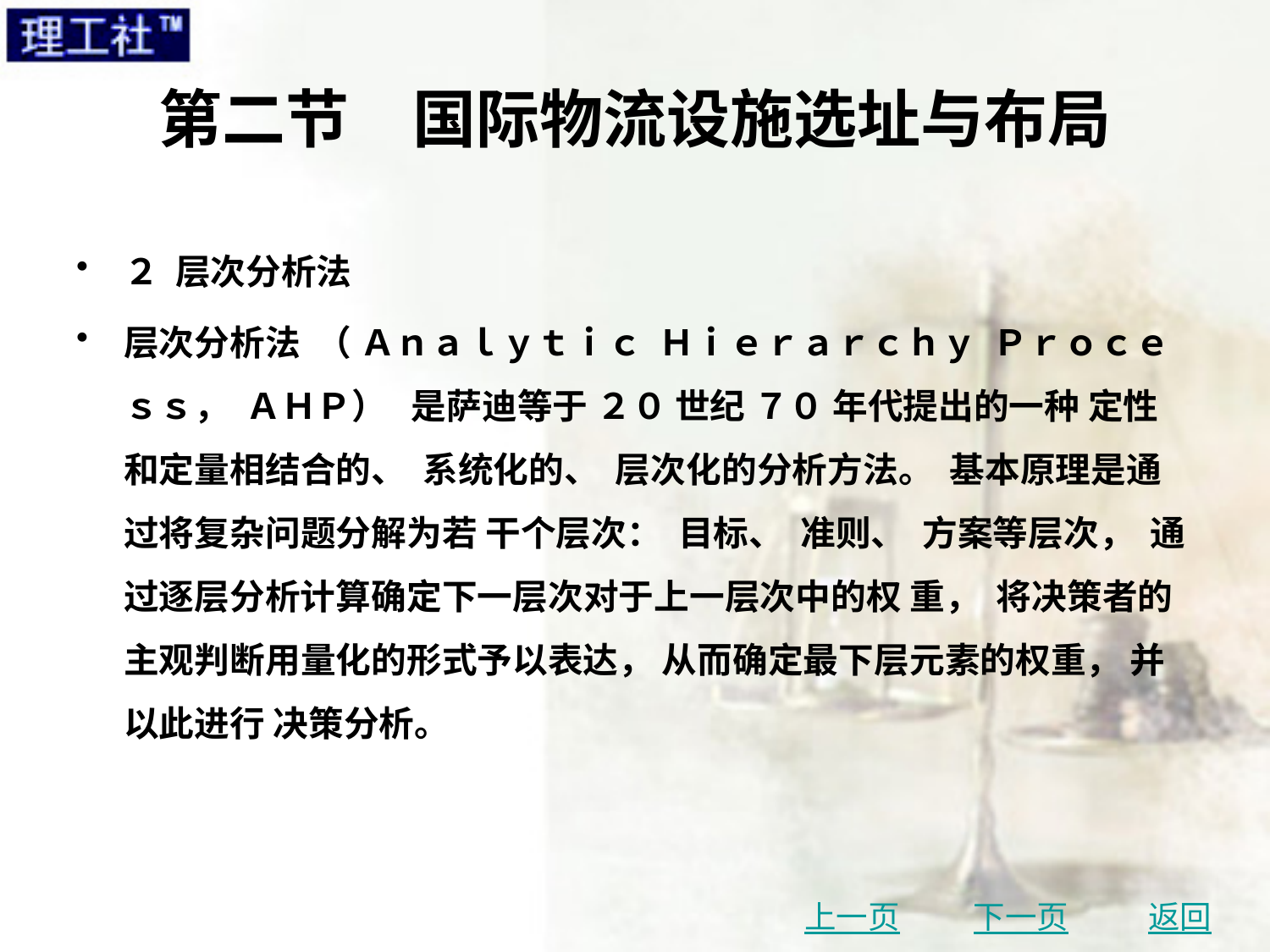

# 第二节　国际物流设施选址与布局
２  层次分析法
层次分析法  （ Ａｎａｌｙｔｉｃ  Ｈｉｅｒａｒｃｈｙ  Ｐｒｏｃｅｓｓ，  ＡＨＰ）   是萨迪等于 ２０ 世纪 ７０ 年代提出的一种 定性和定量相结合的、  系统化的、  层次化的分析方法。  基本原理是通过将复杂问题分解为若 干个层次：  目标、  准则、  方案等层次，  通过逐层分析计算确定下一层次对于上一层次中的权 重，  将决策者的主观判断用量化的形式予以表达， 从而确定最下层元素的权重， 并以此进行 决策分析。
上一页
下一页
返回